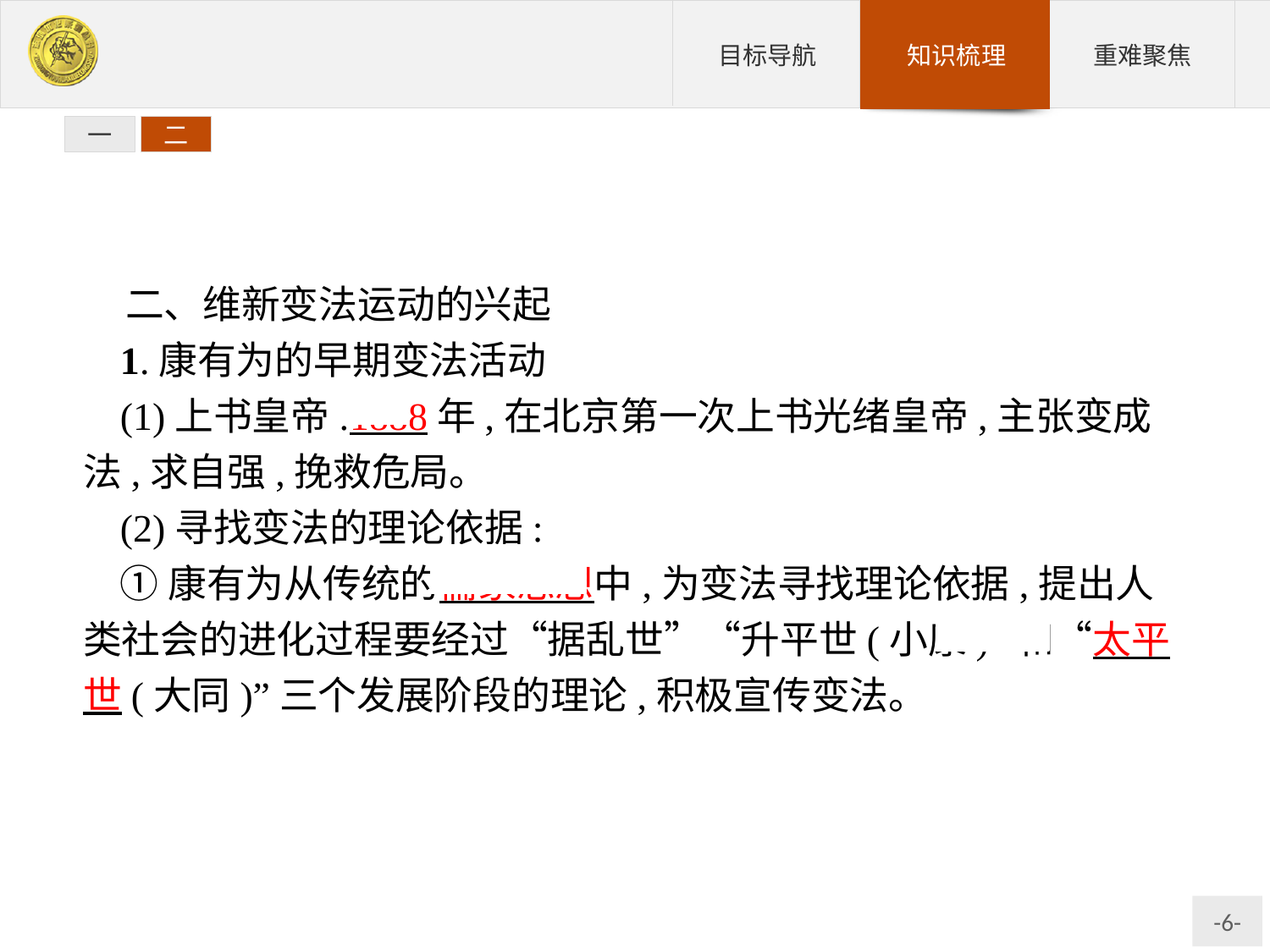

一
二
二、维新变法运动的兴起
1.康有为的早期变法活动
(1)上书皇帝:1888年,在北京第一次上书光绪皇帝,主张变成法,求自强,挽救危局。
(2)寻找变法的理论依据:
①康有为从传统的儒家思想中,为变法寻找理论依据,提出人类社会的进化过程要经过“据乱世”“升平世(小康)”和“太平世(大同)”三个发展阶段的理论,积极宣传变法。